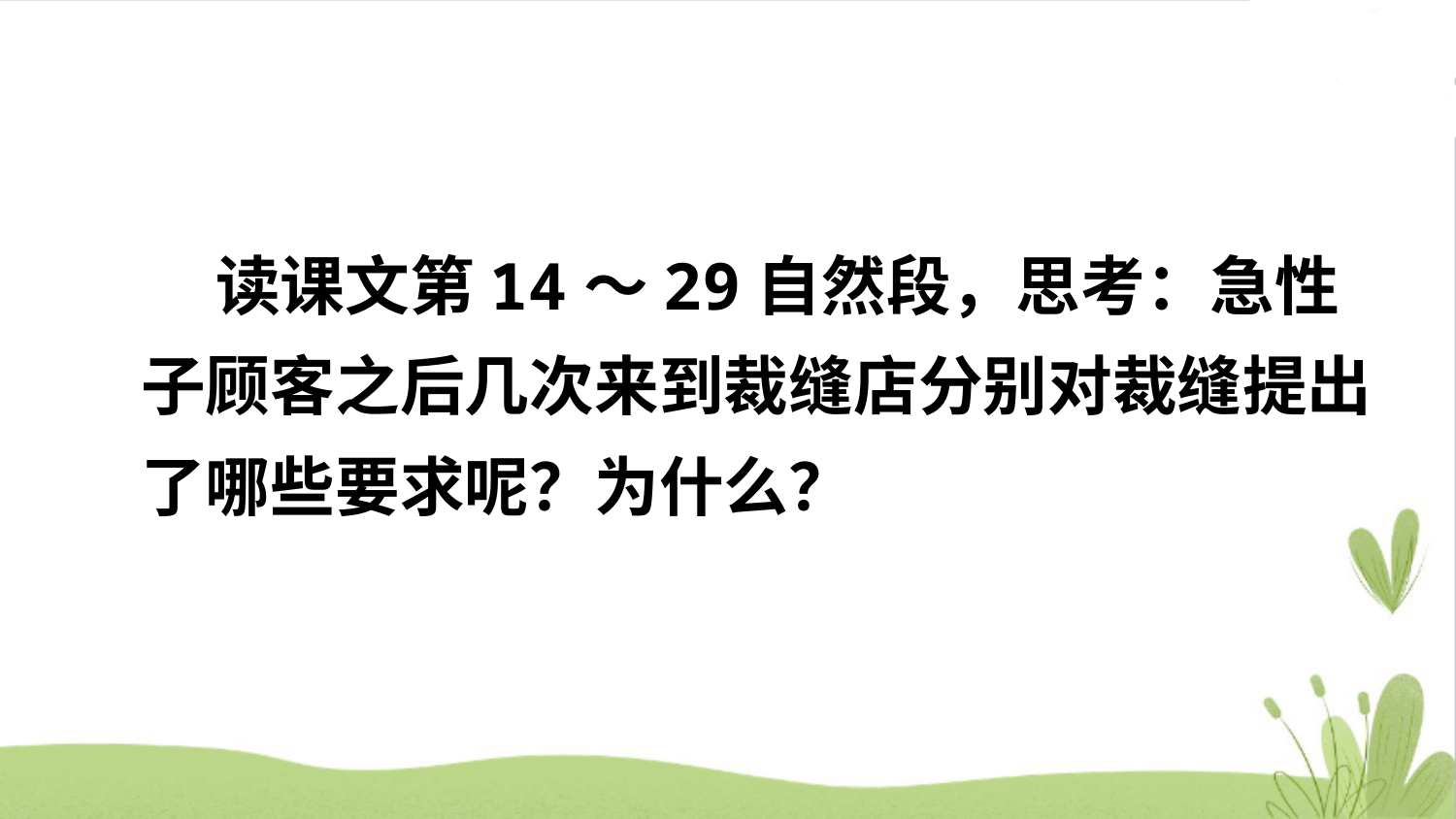

读课文第14～29自然段，思考：急性子顾客之后几次来到裁缝店分别对裁缝提出了哪些要求呢？为什么？